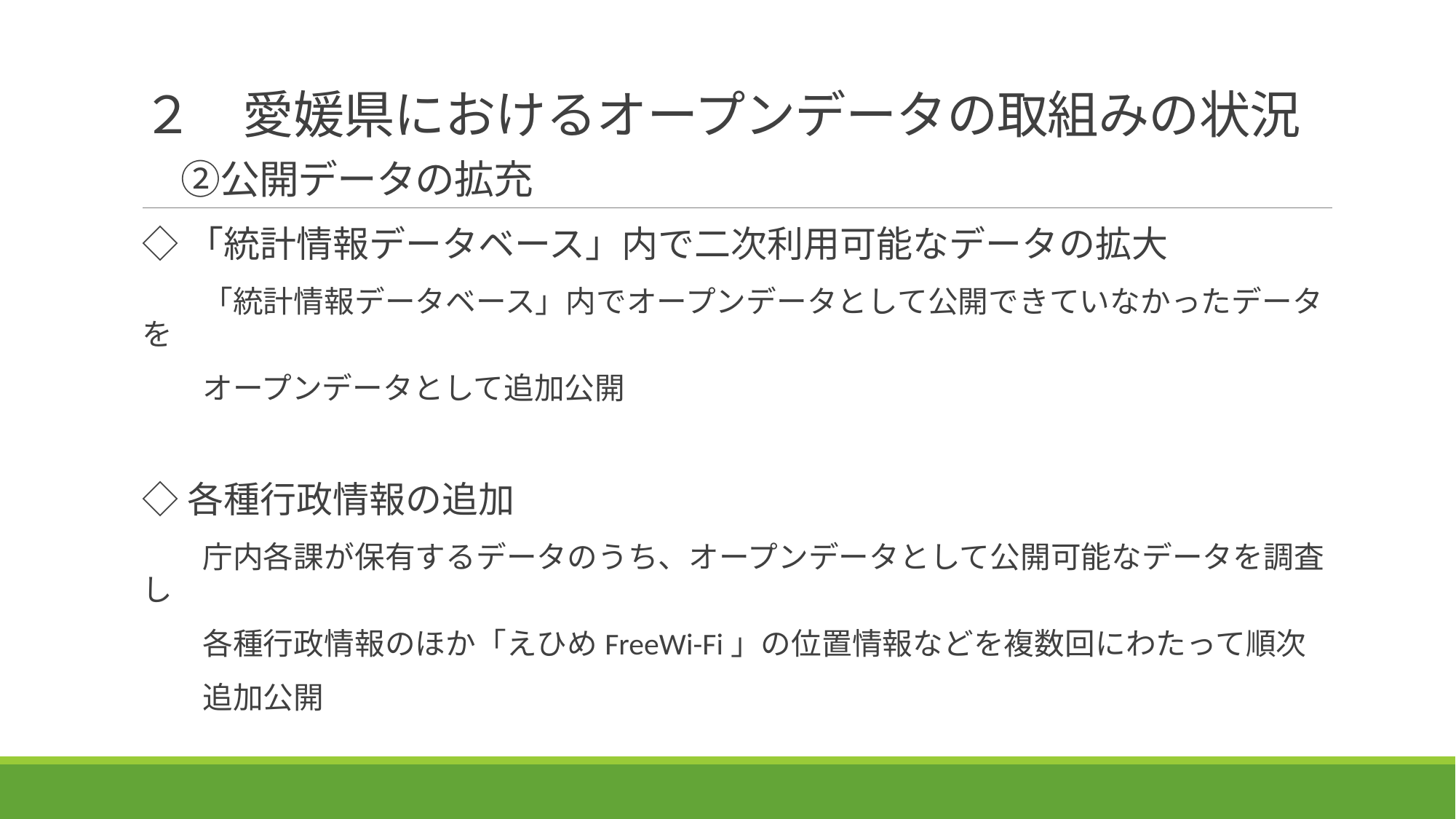

# ２　愛媛県におけるオープンデータの取組みの状況 　 　②公開データの拡充
◇「統計情報データベース」内で二次利用可能なデータの拡大
　　「統計情報データベース」内でオープンデータとして公開できていなかったデータを
　　オープンデータとして追加公開

◇各種行政情報の追加
　　庁内各課が保有するデータのうち、オープンデータとして公開可能なデータを調査し
　　各種行政情報のほか「えひめFreeWi-Fi」の位置情報などを複数回にわたって順次
　　追加公開